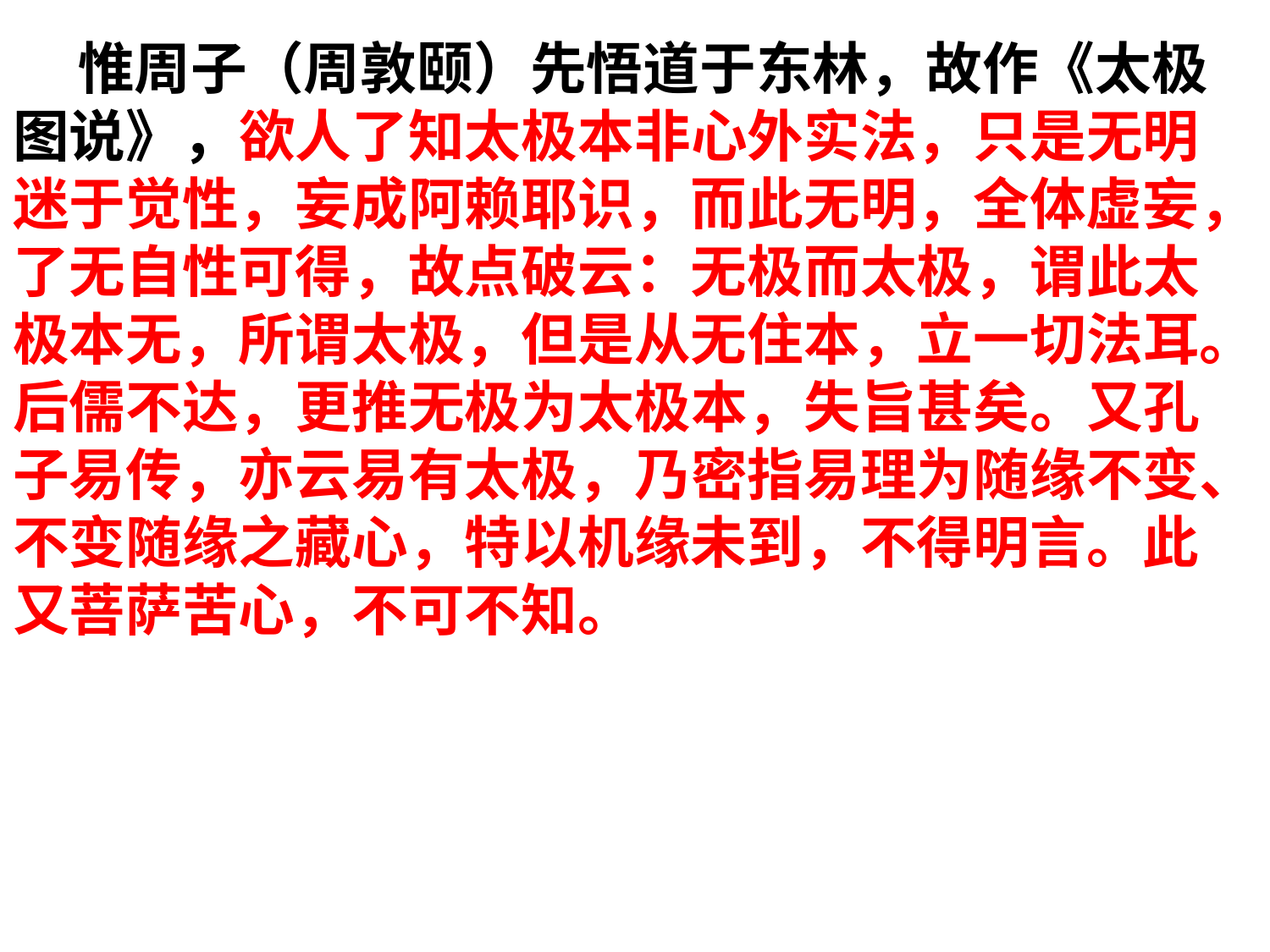

惟周子（周敦颐）先悟道于东林，故作《太极图说》，欲人了知太极本非心外实法，只是无明迷于觉性，妄成阿赖耶识，而此无明，全体虚妄，了无自性可得，故点破云：无极而太极，谓此太极本无，所谓太极，但是从无住本，立一切法耳。后儒不达，更推无极为太极本，失旨甚矣。又孔子易传，亦云易有太极，乃密指易理为随缘不变、不变随缘之藏心，特以机缘未到，不得明言。此又菩萨苦心，不可不知。